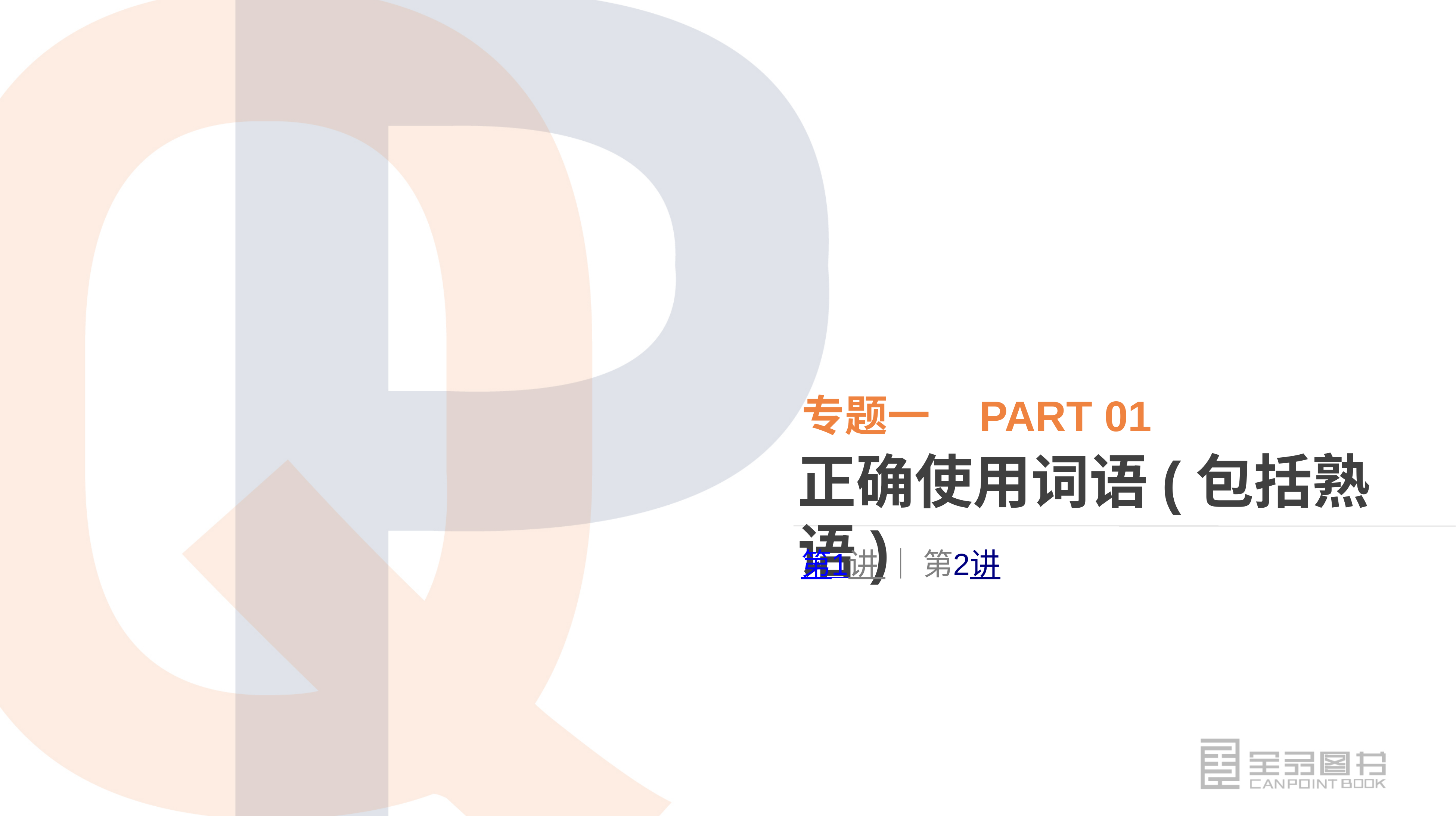

专题一    PART 01
正确使用词语(包括熟语)
第1讲 │ 第2讲